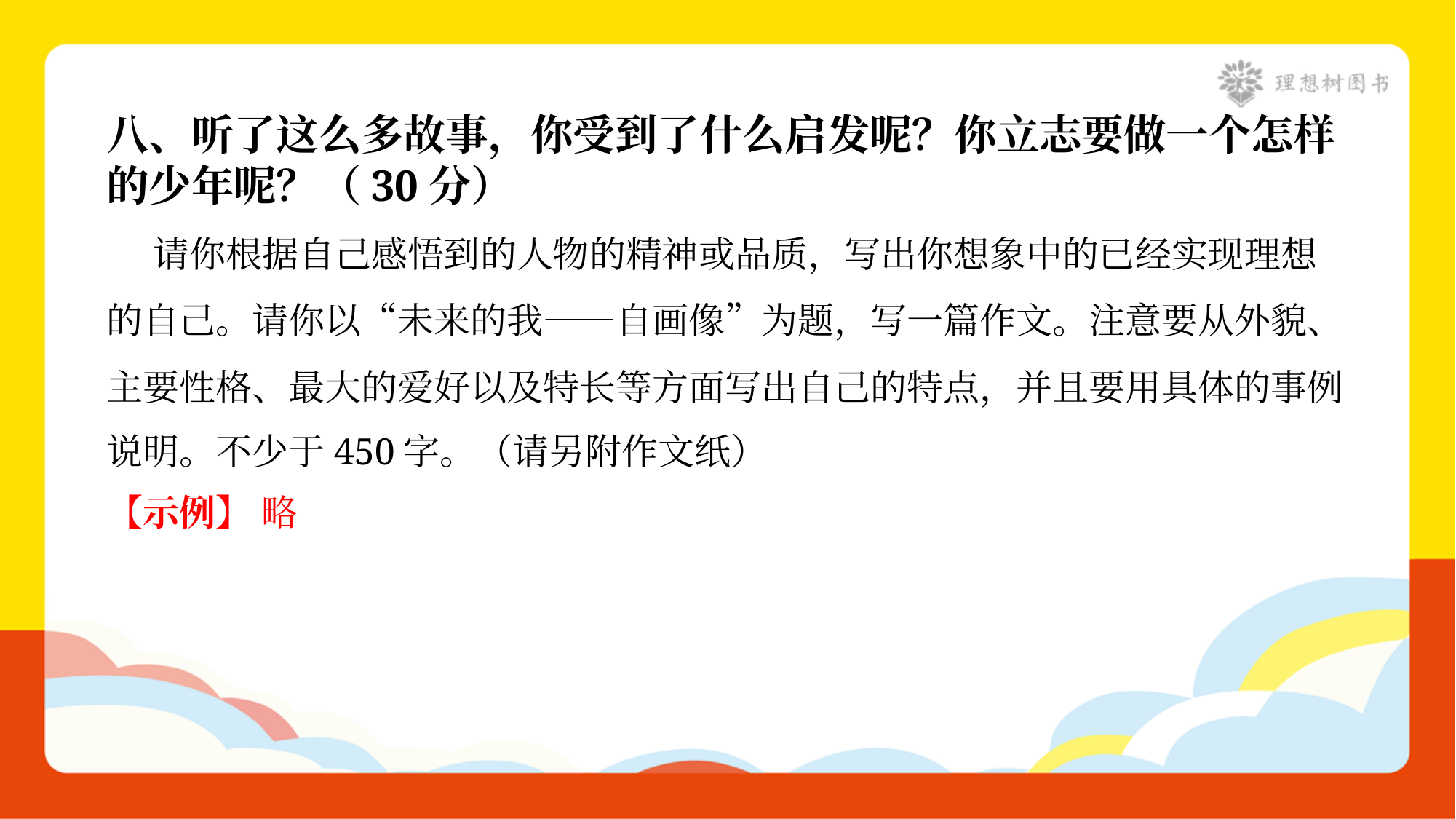

八、听了这么多故事，你受到了什么启发呢？你立志要做一个怎样
的少年呢？（30分）
    请你根据自己感悟到的人物的精神或品质，写出你想象中的已经实现理想
的自己。请你以“未来的我——自画像”为题，写一篇作文。注意要从外貌、
主要性格、最大的爱好以及特长等方面写出自己的特点，并且要用具体的事例
说明。不少于450字。（请另附作文纸）
【示例】 略